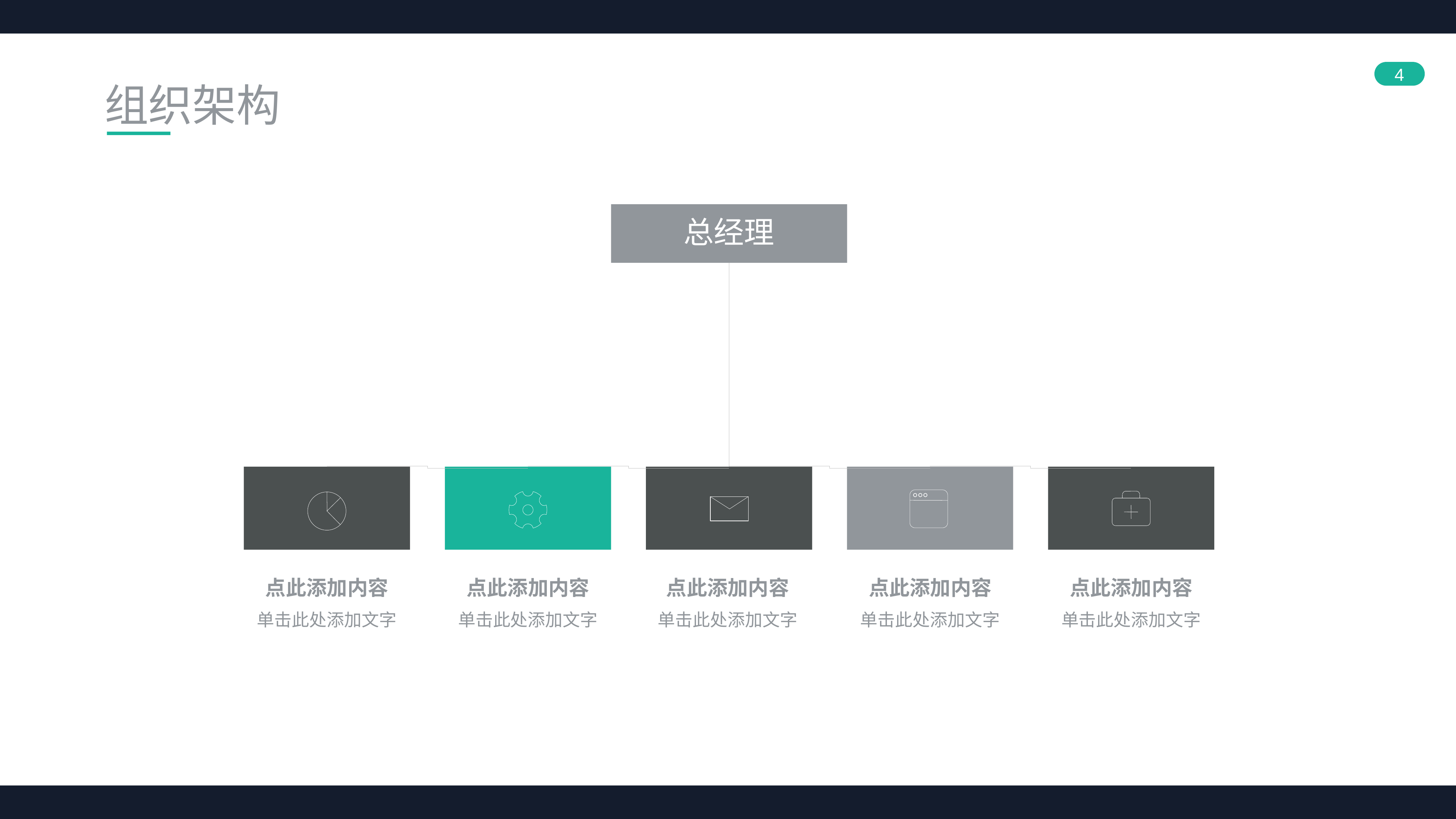

组织架构

总经理

点此添加内容
单击此处添加文字
点此添加内容
单击此处添加文字
点此添加内容
单击此处添加文字
点此添加内容
单击此处添加文字
点此添加内容
单击此处添加文字